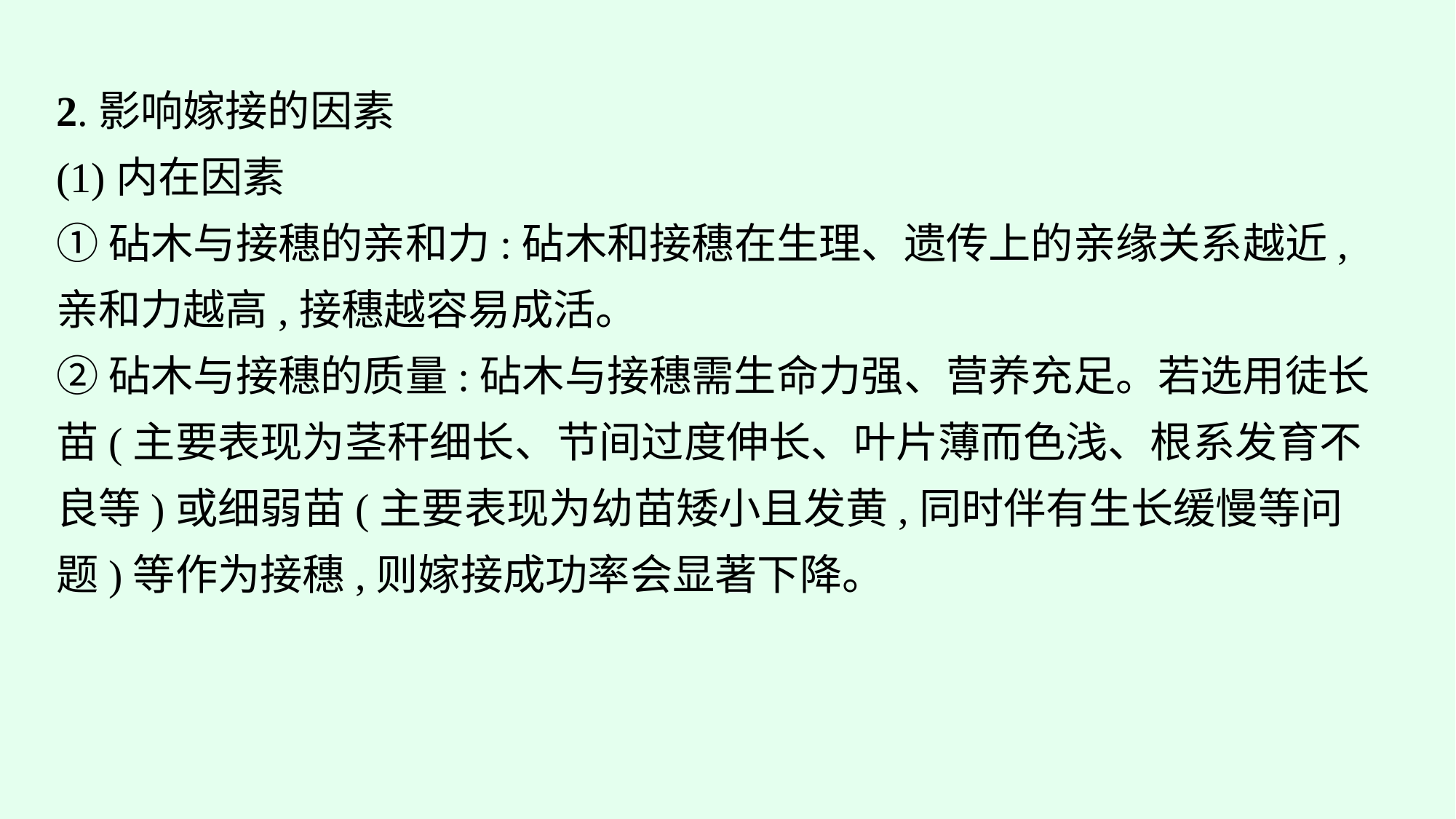

2.影响嫁接的因素
(1)内在因素
①砧木与接穗的亲和力:砧木和接穗在生理、遗传上的亲缘关系越近,亲和力越高,接穗越容易成活。
②砧木与接穗的质量:砧木与接穗需生命力强、营养充足。若选用徒长苗(主要表现为茎秆细长、节间过度伸长、叶片薄而色浅、根系发育不良等)或细弱苗(主要表现为幼苗矮小且发黄,同时伴有生长缓慢等问题)等作为接穗,则嫁接成功率会显著下降。